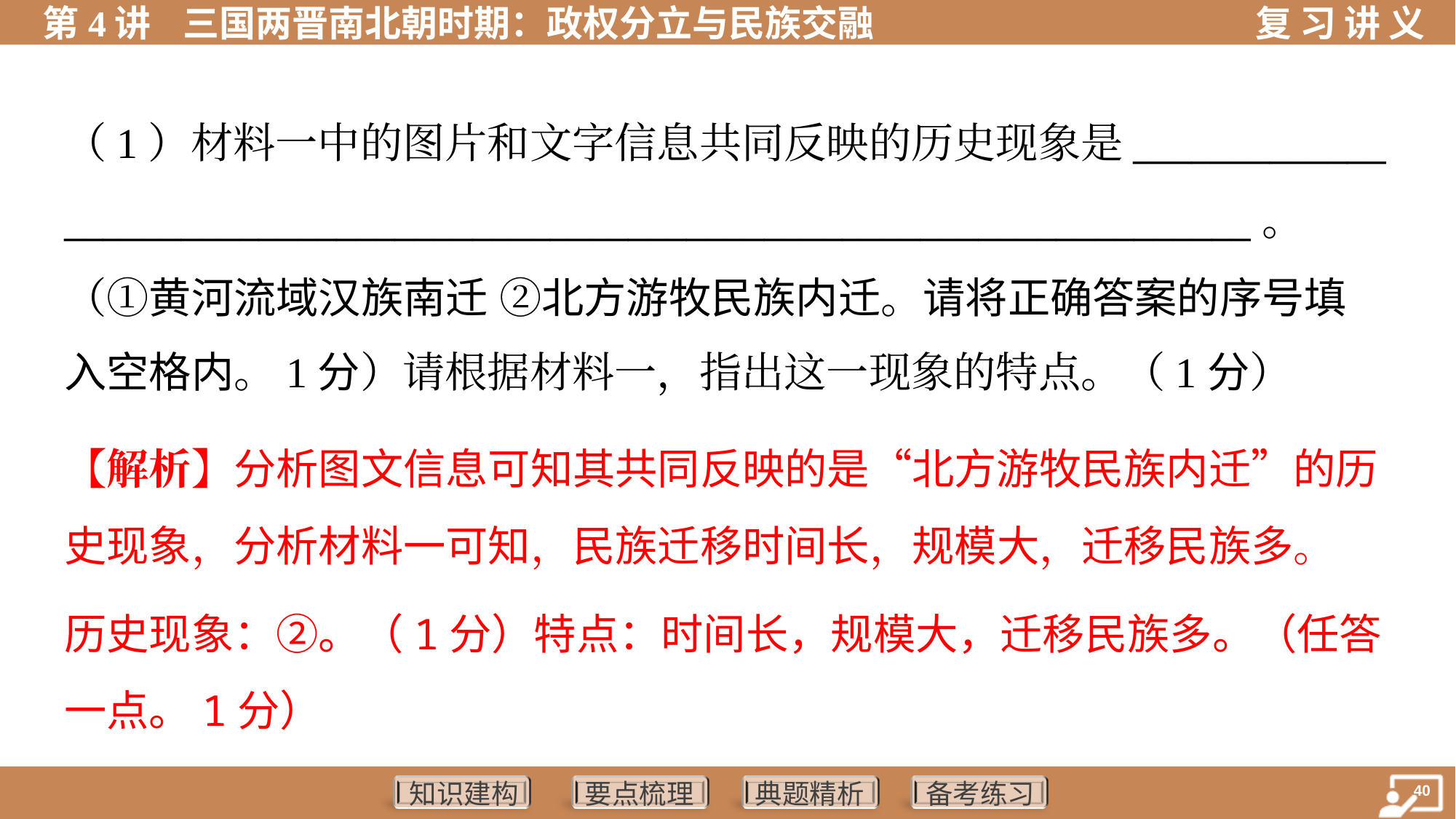

（1）材料一中的图片和文字信息共同反映的历史现象是_____________
_____________________________________________________________。
（①黄河流域汉族南迁 ②北方游牧民族内迁。请将正确答案的序号填
入空格内。1分）请根据材料一，指出这一现象的特点。（1分）
【解析】分析图文信息可知其共同反映的是“北方游牧民族内迁”的历
史现象，分析材料一可知，民族迁移时间长，规模大，迁移民族多。
历史现象：②。（1分）特点：时间长，规模大，迁移民族多。（任答一点。1分）